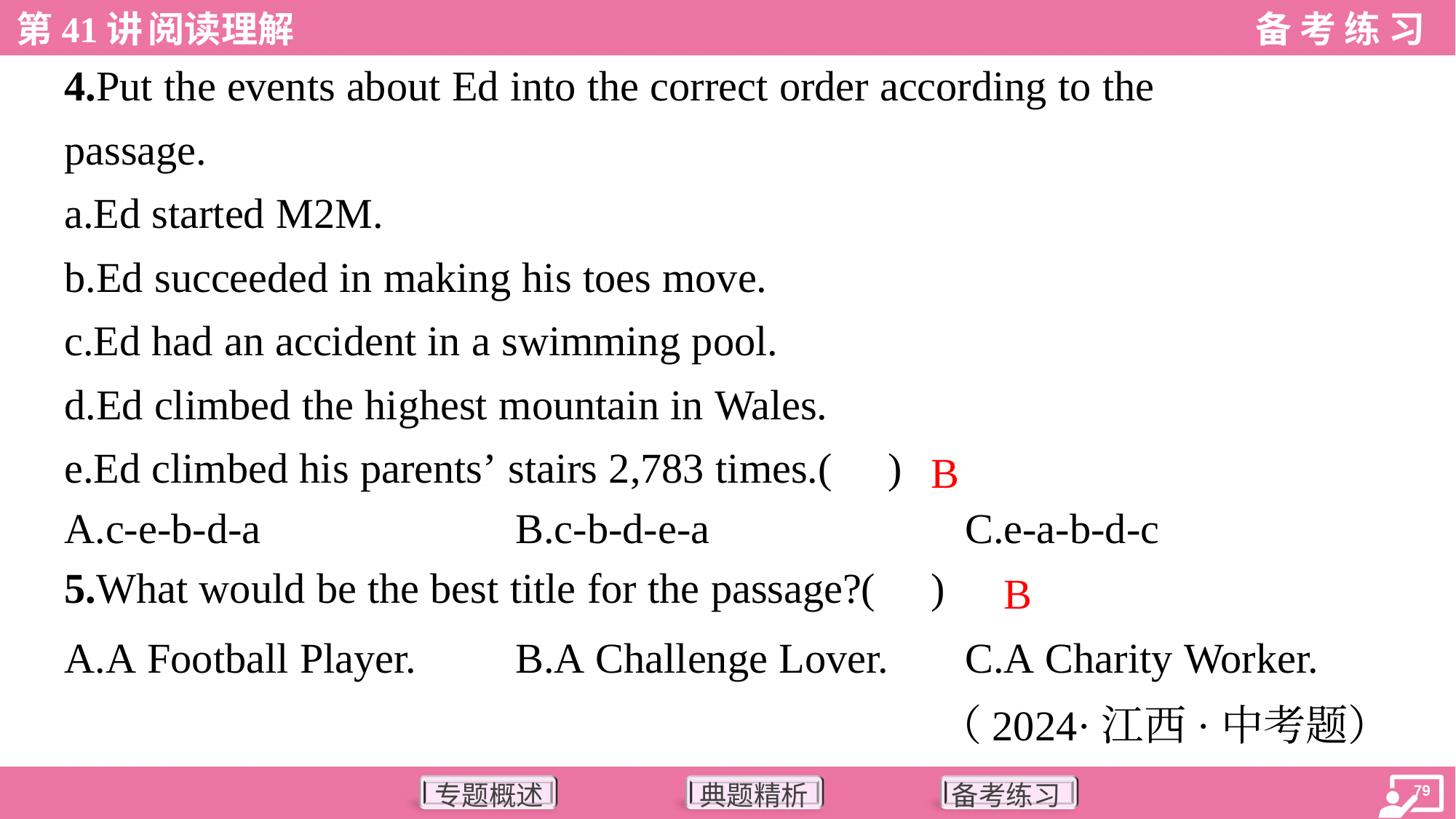

4.Put the events about Ed into the correct order according to the
passage.
a.Ed started M2M.
b.Ed succeeded in making his toes move.
c.Ed had an accident in a swimming pool.
d.Ed climbed the highest mountain in Wales.
e.Ed climbed his parents’ stairs 2,783 times.(     )
B
A.c-e-b-d-a	B.c-b-d-e-a	C.e-a-b-d-c
5.What would be the best title for the passage?(     )
B
A.A Football Player.	B.A Challenge Lover.	C.A Charity Worker.
（2024·江西·中考题）